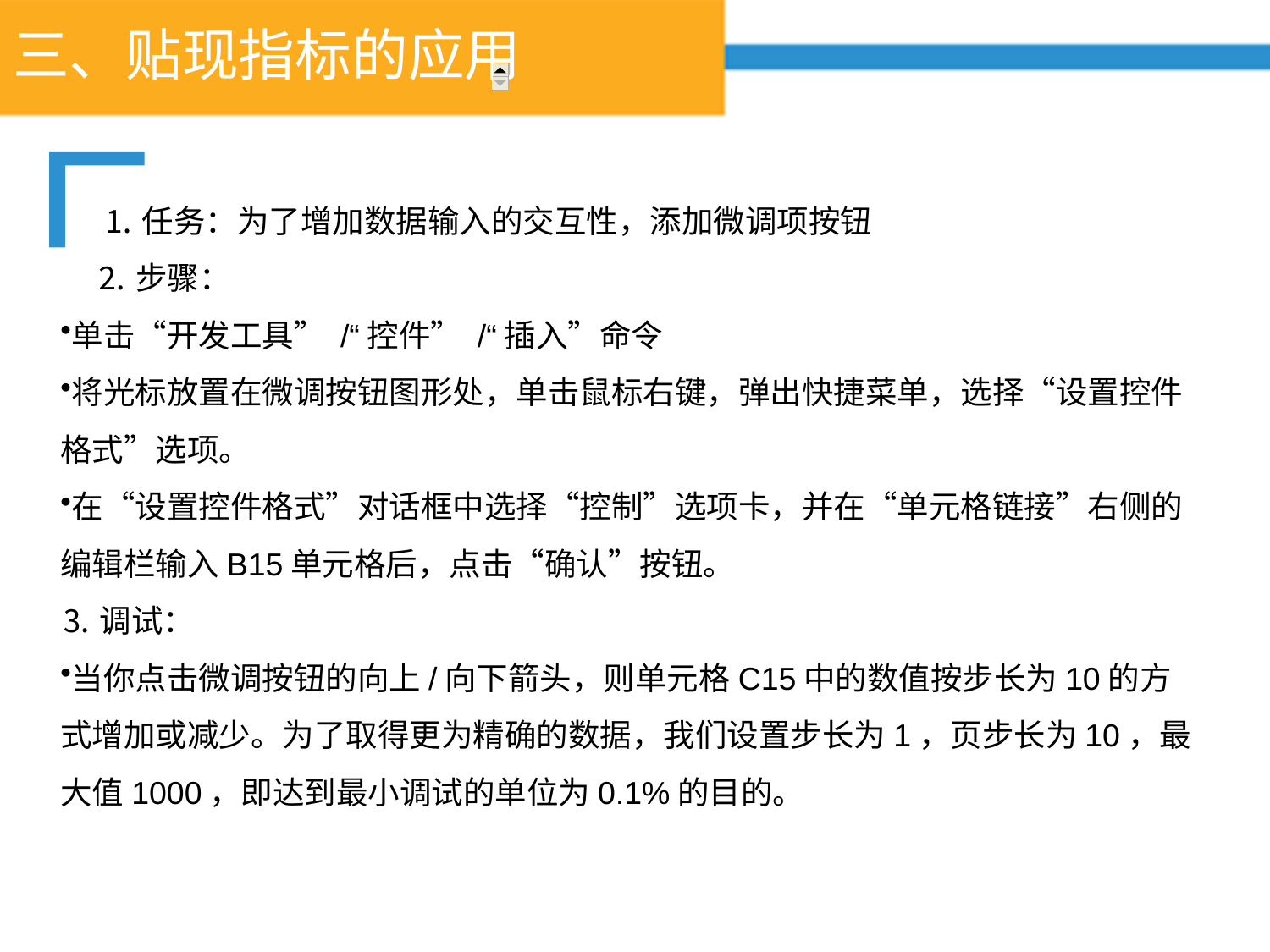

# 三、贴现指标的应用

⒈任务：为了增加数据输入的交互性，添加微调项按钮
     ⒉步骤：
单击“开发工具” /“控件” /“插入”命令
将光标放置在微调按钮图形处，单击鼠标右键，弹出快捷菜单，选择“设置控件格式”选项。
在“设置控件格式”对话框中选择“控制”选项卡，并在“单元格链接”右侧的编辑栏输入B15单元格后，点击“确认”按钮。
⒊调试：
当你点击微调按钮的向上/向下箭头，则单元格C15中的数值按步长为10的方式增加或减少。为了取得更为精确的数据，我们设置步长为1，页步长为10，最大值1000，即达到最小调试的单位为0.1%的目的。